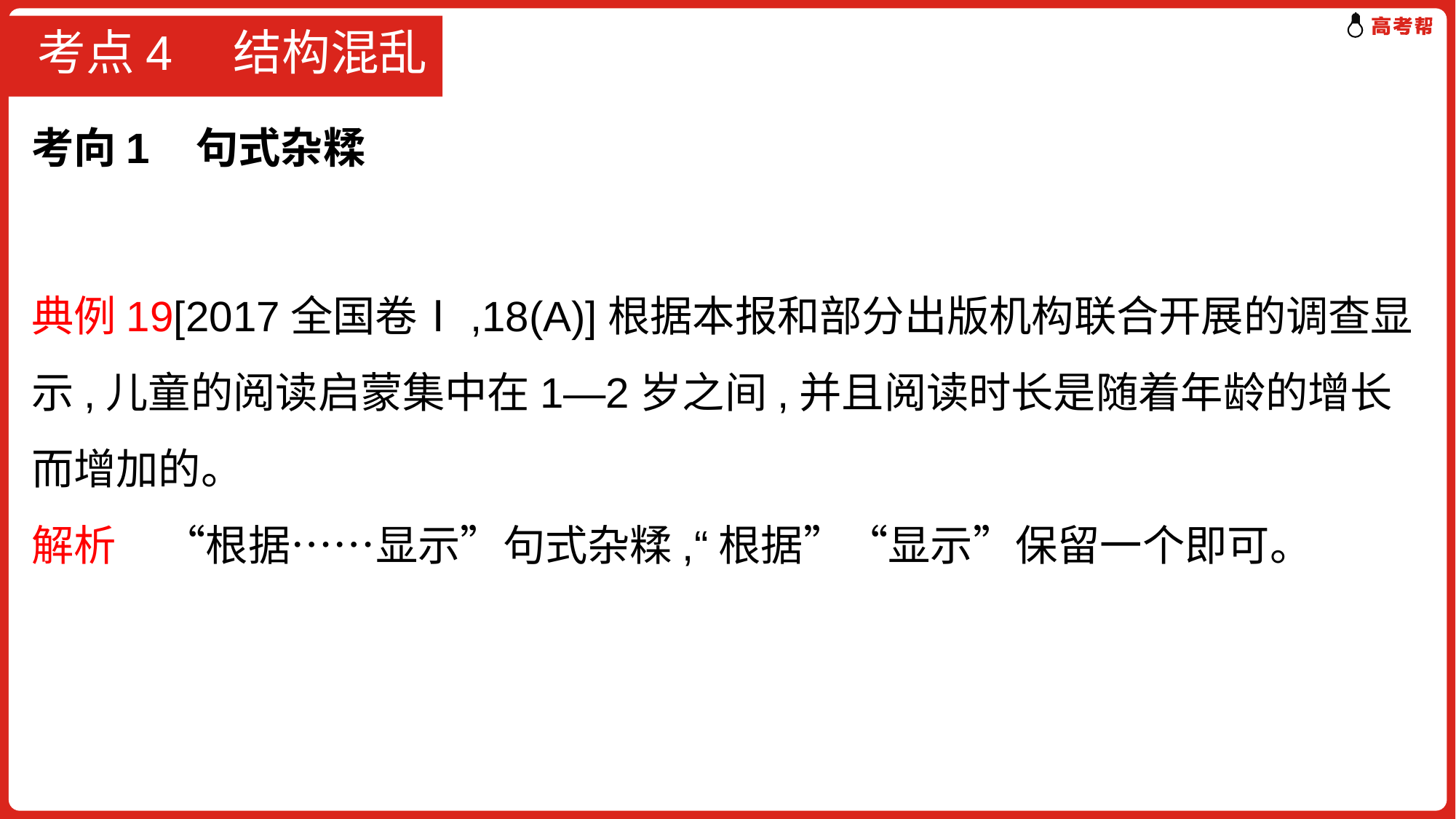

# 考点4　结构混乱
考向1   句式杂糅
典例19[2017全国卷Ⅰ,18(A)]根据本报和部分出版机构联合开展的调查显示,儿童的阅读启蒙集中在1—2岁之间,并且阅读时长是随着年龄的增长而增加的。
解析     “根据……显示”句式杂糅,“根据”“显示”保留一个即可。